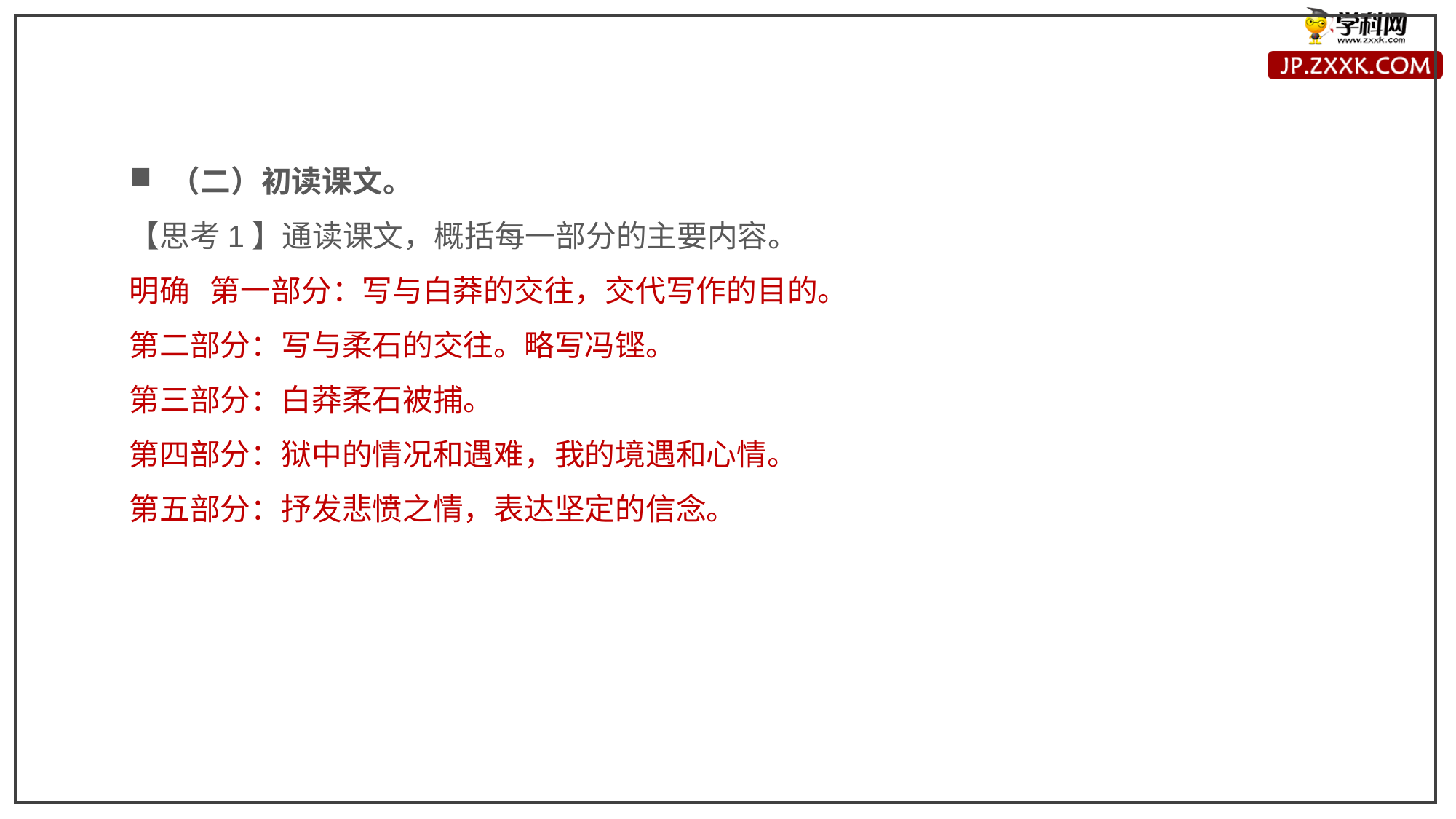

（二）初读课文。
【思考1】通读课文，概括每一部分的主要内容。
明确   第一部分：写与白莽的交往，交代写作的目的。
第二部分：写与柔石的交往。略写冯铿。
第三部分：白莽柔石被捕。
第四部分：狱中的情况和遇难，我的境遇和心情。
第五部分：抒发悲愤之情，表达坚定的信念。